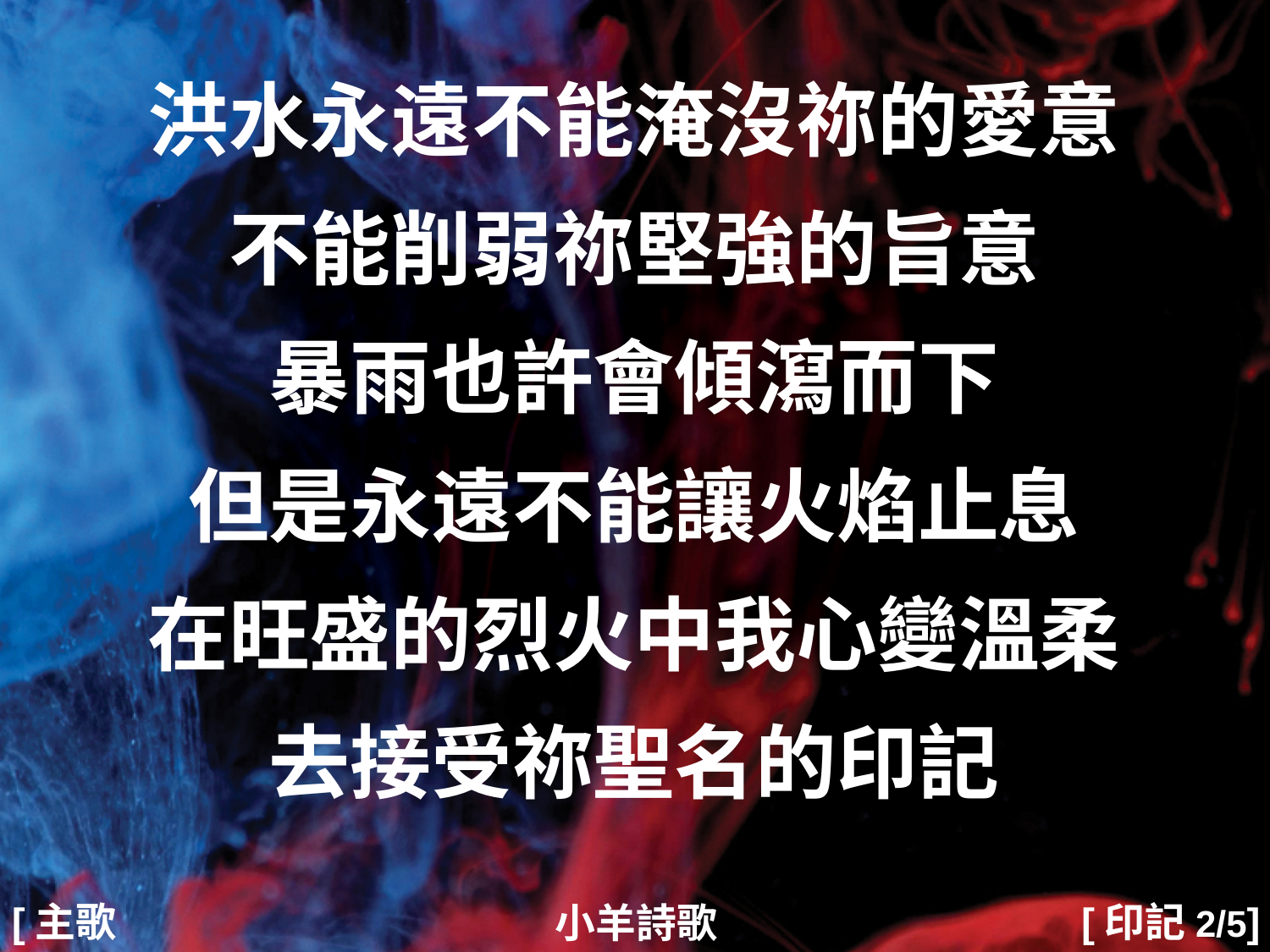

洪水永遠不能淹沒祢的愛意

不能削弱祢堅強的旨意

暴雨也許會傾瀉而下

但是永遠不能讓火焰止息

在旺盛的烈火中我心變溫柔

去接受祢聖名的印記
#

[主歌2]
[印記2/5]
小羊詩歌